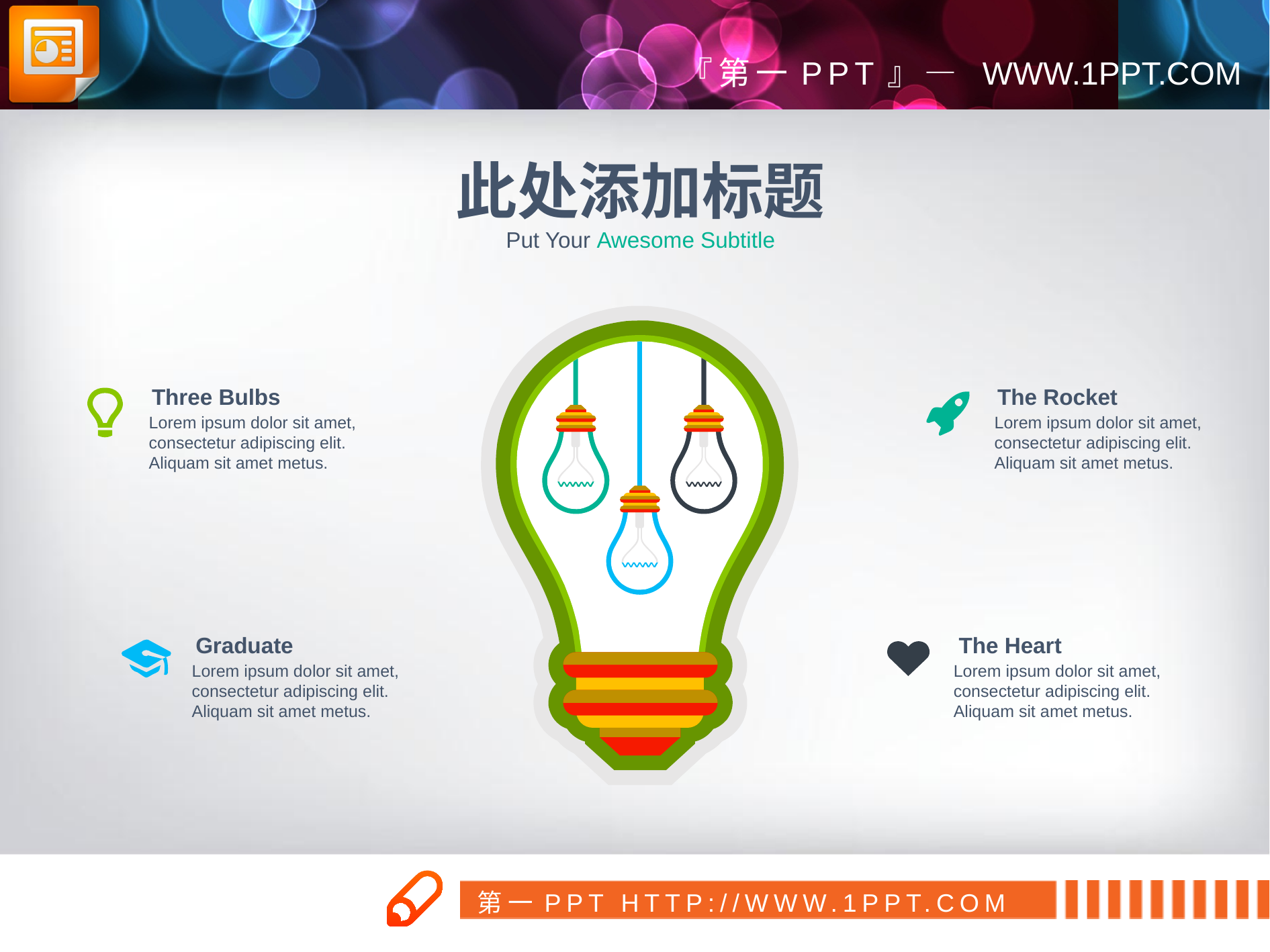

此处添加标题
Put Your Awesome Subtitle

Three Bulbs
The Rocket

Lorem ipsum dolor sit amet, consectetur adipiscing elit. Aliquam sit amet metus.
Lorem ipsum dolor sit amet, consectetur adipiscing elit. Aliquam sit amet metus.
Graduate
The Heart

Lorem ipsum dolor sit amet, consectetur adipiscing elit. Aliquam sit amet metus.
Lorem ipsum dolor sit amet, consectetur adipiscing elit. Aliquam sit amet metus.